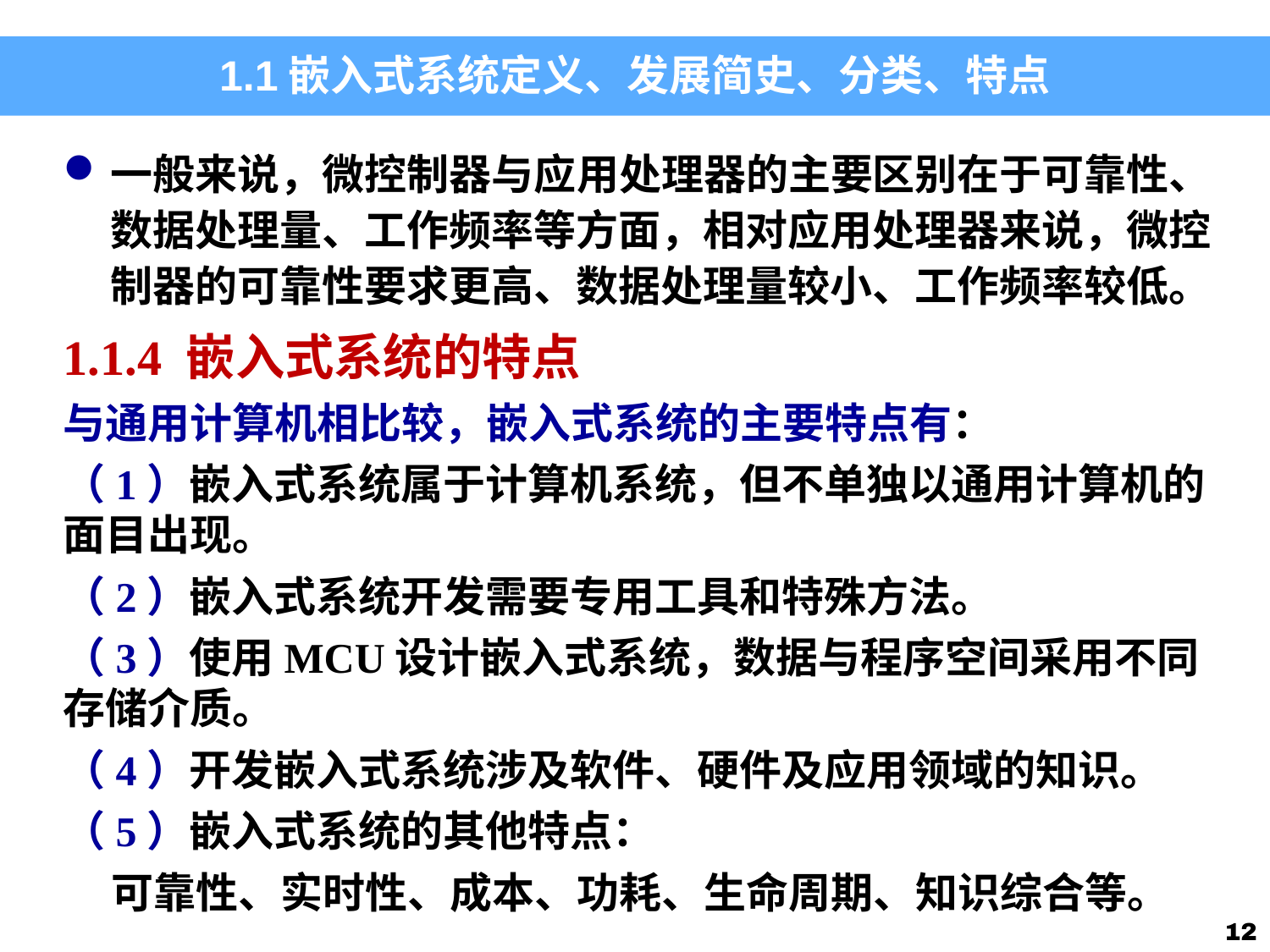

1.1嵌入式系统定义、发展简史、分类、特点
一般来说，微控制器与应用处理器的主要区别在于可靠性、数据处理量、工作频率等方面，相对应用处理器来说，微控制器的可靠性要求更高、数据处理量较小、工作频率较低。
1.1.4 嵌入式系统的特点
与通用计算机相比较，嵌入式系统的主要特点有：
（1）嵌入式系统属于计算机系统，但不单独以通用计算机的面目出现。
（2）嵌入式系统开发需要专用工具和特殊方法。
（3）使用MCU设计嵌入式系统，数据与程序空间采用不同存储介质。
（4）开发嵌入式系统涉及软件、硬件及应用领域的知识。
（5）嵌入式系统的其他特点：
    可靠性、实时性、成本、功耗、生命周期、知识综合等。
12